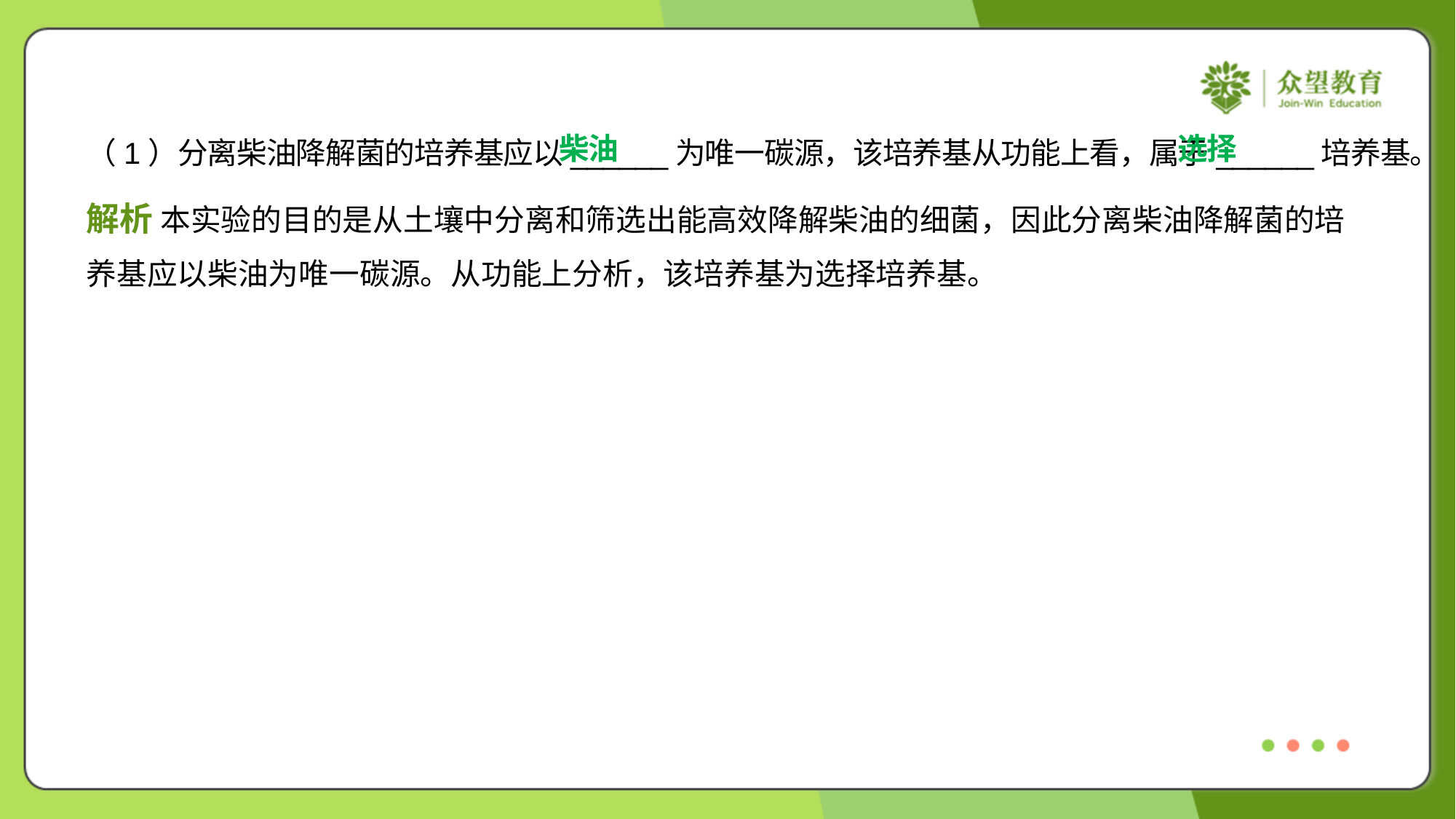

柴油
选择
（1）分离柴油降解菌的培养基应以______为唯一碳源，该培养基从功能上看，属于______培养基。
解析 本实验的目的是从土壤中分离和筛选出能高效降解柴油的细菌，因此分离柴油降解菌的培
养基应以柴油为唯一碳源。从功能上分析，该培养基为选择培养基。